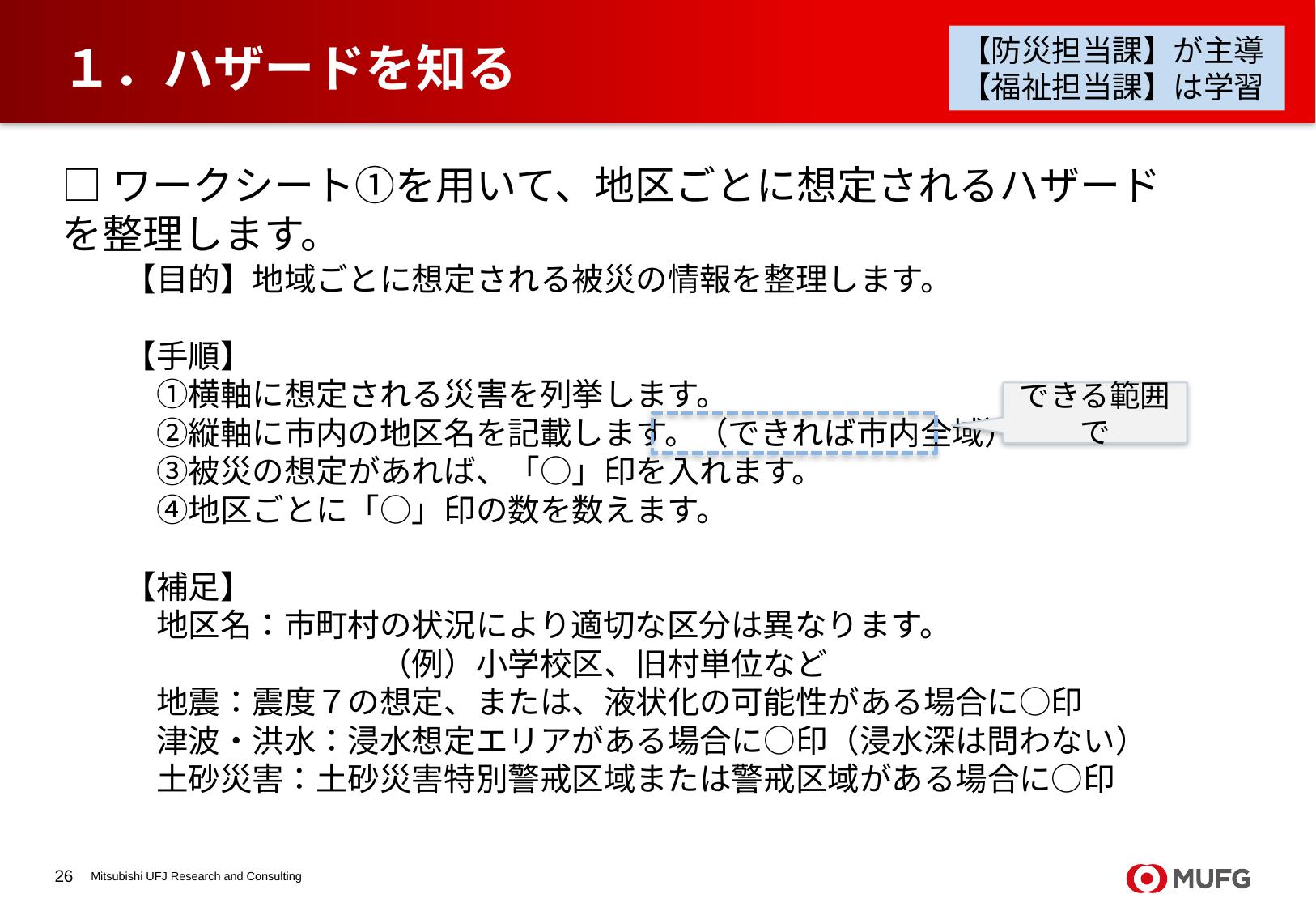

【防災担当課】が主導
【福祉担当課】は学習
# １．ハザードを知る
□ワークシート①を用いて、地区ごとに想定されるハザードを整理します。
【目的】地域ごとに想定される被災の情報を整理します。

【手順】
　①横軸に想定される災害を列挙します。
　②縦軸に市内の地区名を記載します。（できれば市内全域）
　③被災の想定があれば、「○」印を入れます。
　➃地区ごとに「○」印の数を数えます。

【補足】
　地区名：市町村の状況により適切な区分は異なります。
　　　　　　　　（例）小学校区、旧村単位など
　地震：震度７の想定、または、液状化の可能性がある場合に○印
　津波・洪水：浸水想定エリアがある場合に○印（浸水深は問わない）
　土砂災害：土砂災害特別警戒区域または警戒区域がある場合に○印

できる範囲で